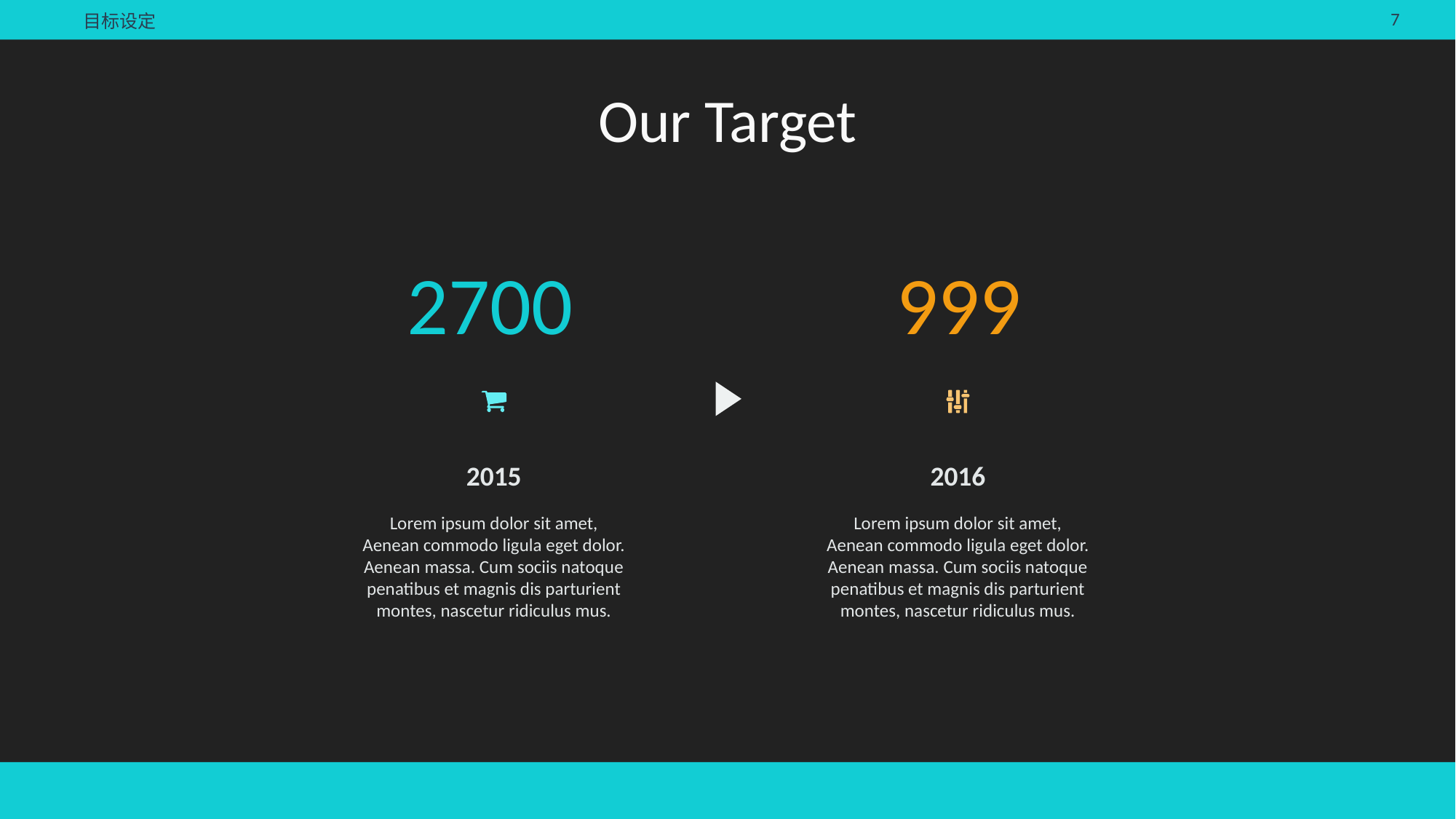

目标设定
Our Target
2700
999

2015
2016
Lorem ipsum dolor sit amet, Aenean commodo ligula eget dolor. Aenean massa. Cum sociis natoque penatibus et magnis dis parturient montes, nascetur ridiculus mus.
Lorem ipsum dolor sit amet, Aenean commodo ligula eget dolor. Aenean massa. Cum sociis natoque penatibus et magnis dis parturient montes, nascetur ridiculus mus.